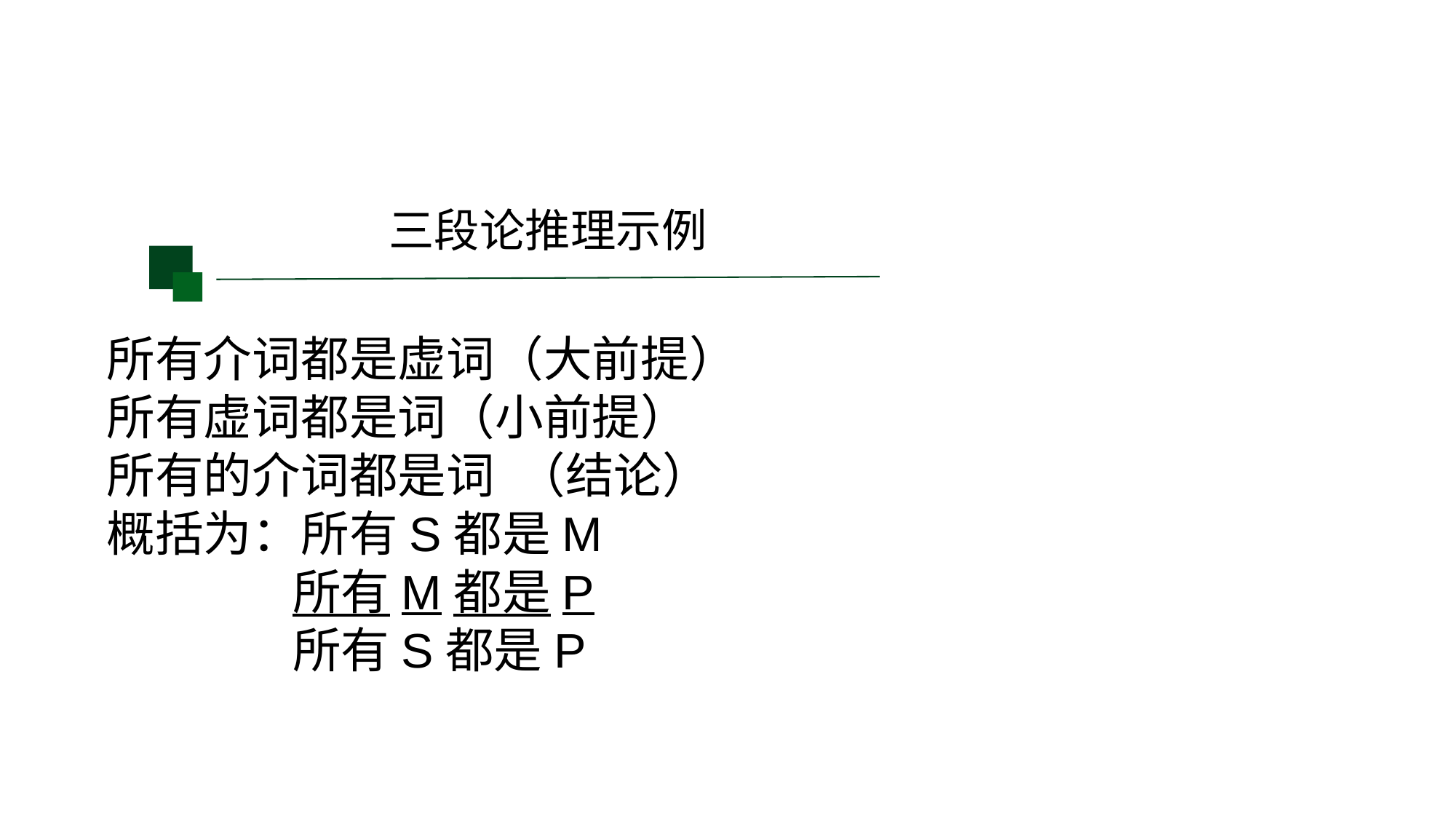

三段论推理示例

所有介词都是虚词（大前提）
所有虚词都是词（小前提）
所有的介词都是词  （结论）
概括为：所有S都是M
                所有M都是P
                所有S都是P